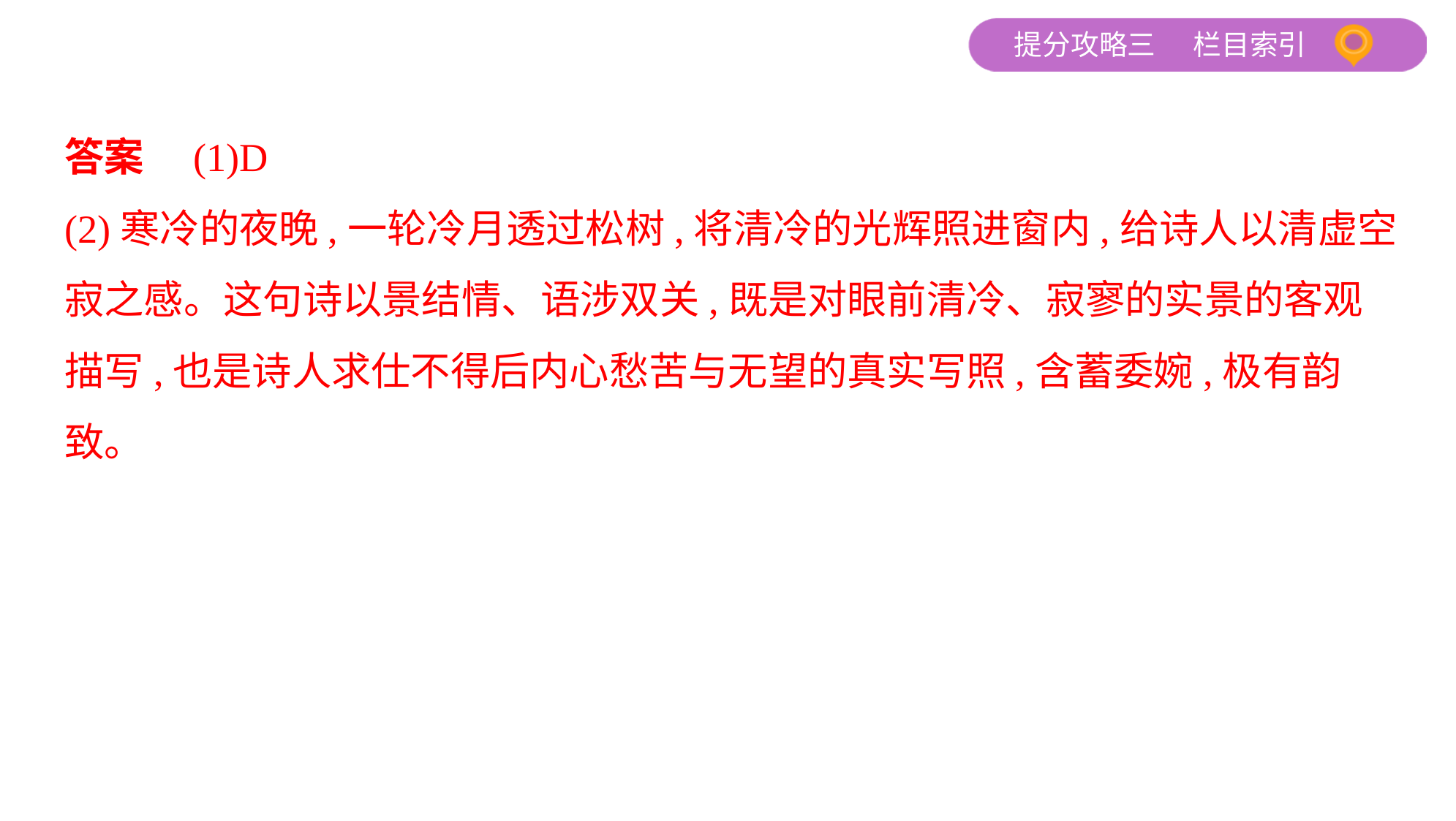

答案　(1)D
(2)寒冷的夜晚,一轮冷月透过松树,将清冷的光辉照进窗内,给诗人以清虚空
寂之感。这句诗以景结情、语涉双关,既是对眼前清冷、寂寥的实景的客观
描写,也是诗人求仕不得后内心愁苦与无望的真实写照,含蓄委婉,极有韵
致。